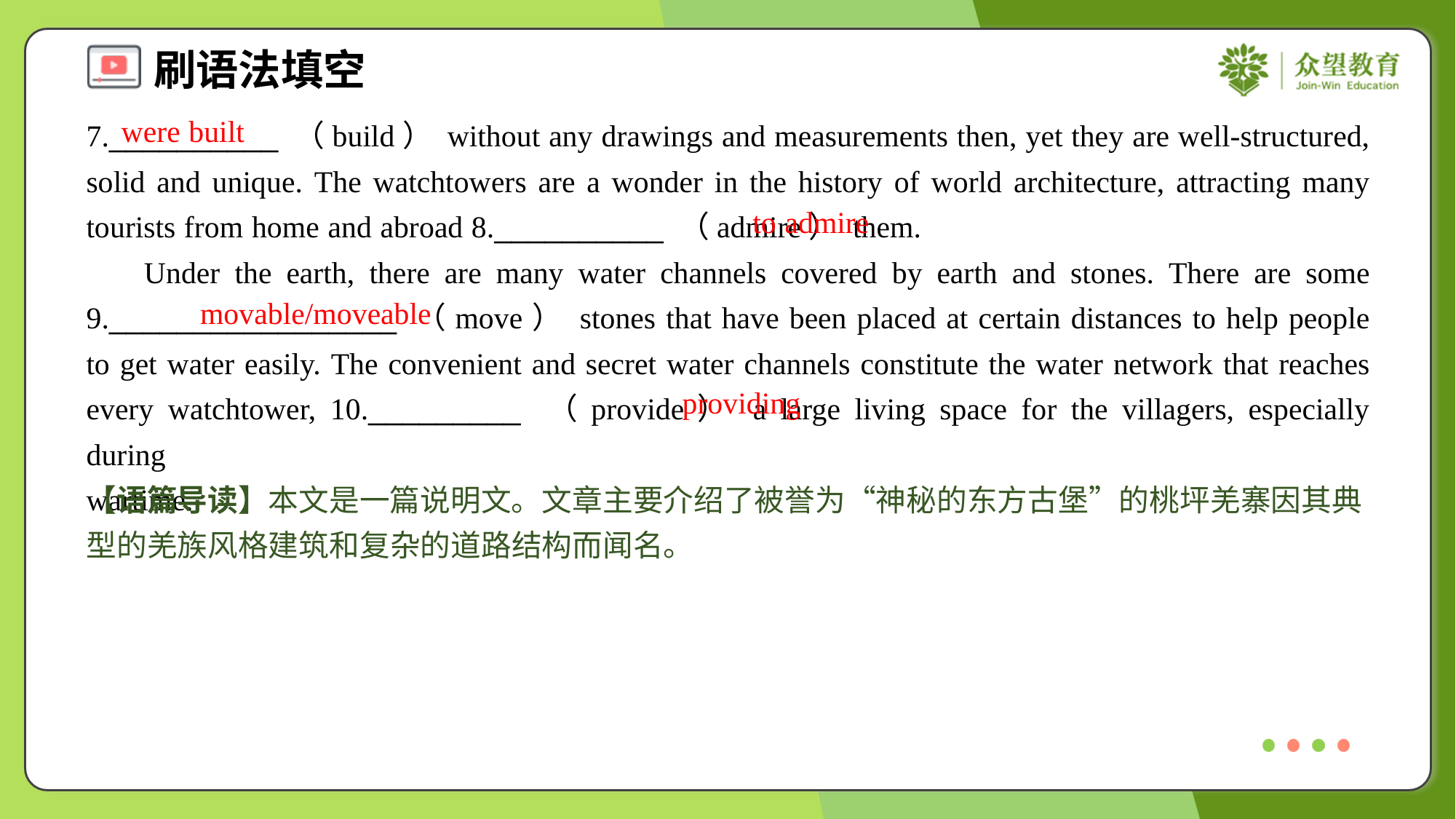

were built
7.__________ （build） without any drawings and measurements then, yet they are well-structured, solid and unique. The watchtowers are a wonder in the history of world architecture, attracting many tourists from home and abroad 8.__________ （admire） them.
    Under the earth, there are many water channels covered by earth and stones. There are some 9._________________ （move） stones that have been placed at certain distances to help people to get water easily. The convenient and secret water channels constitute the water network that reaches every watchtower, 10._________ （provide） a large living space for the villagers, especially during wartime.#1.4
to admire
movable/moveable
providing
【语篇导读】本文是一篇说明文。文章主要介绍了被誉为“神秘的东方古堡”的桃坪羌寨因其典型的羌族风格建筑和复杂的道路结构而闻名。